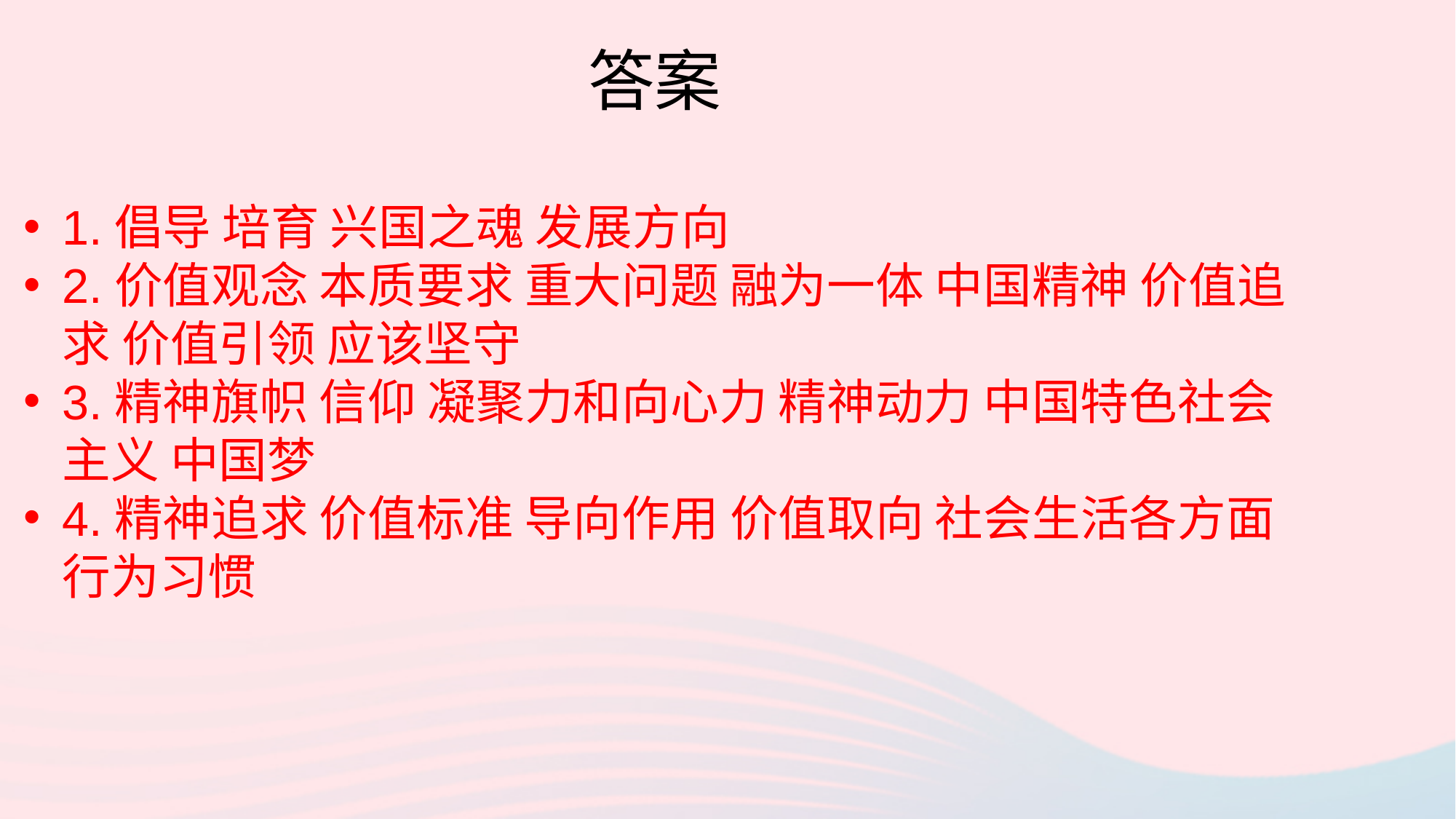

答案
1.倡导 培育 兴国之魂 发展方向
2.价值观念 本质要求 重大问题 融为一体 中国精神 价值追求 价值引领 应该坚守
3.精神旗帜 信仰 凝聚力和向心力 精神动力 中国特色社会主义 中国梦
4.精神追求 价值标准 导向作用 价值取向 社会生活各方面 行为习惯